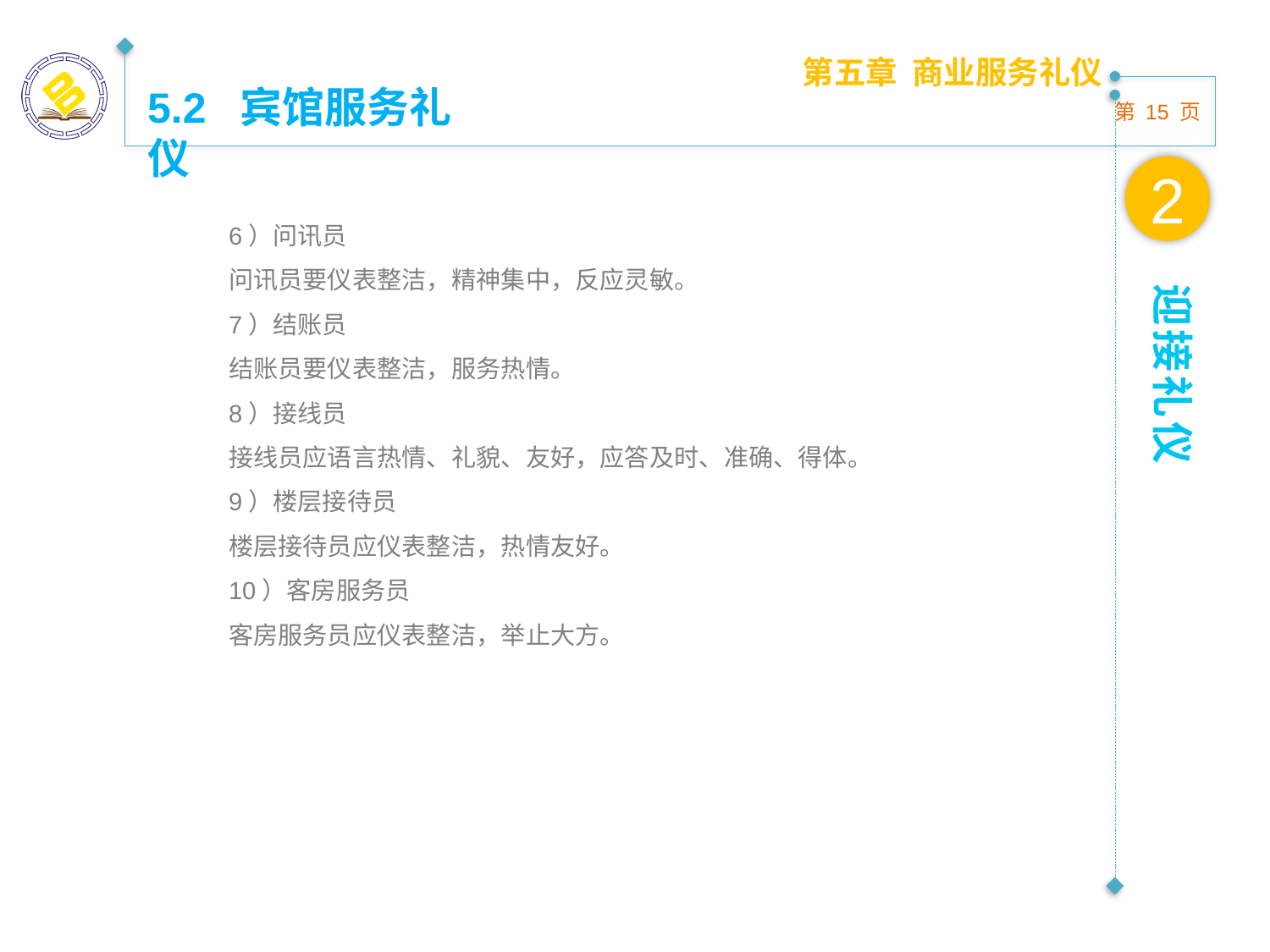

第五章  商业服务礼仪
5.2  宾馆服务礼仪
2
6）问讯员
问讯员要仪表整洁，精神集中，反应灵敏。
7）结账员
结账员要仪表整洁，服务热情。
8）接线员
接线员应语言热情、礼貌、友好，应答及时、准确、得体。
9）楼层接待员
楼层接待员应仪表整洁，热情友好。
10）客房服务员
客房服务员应仪表整洁，举止大方。

迎接礼仪